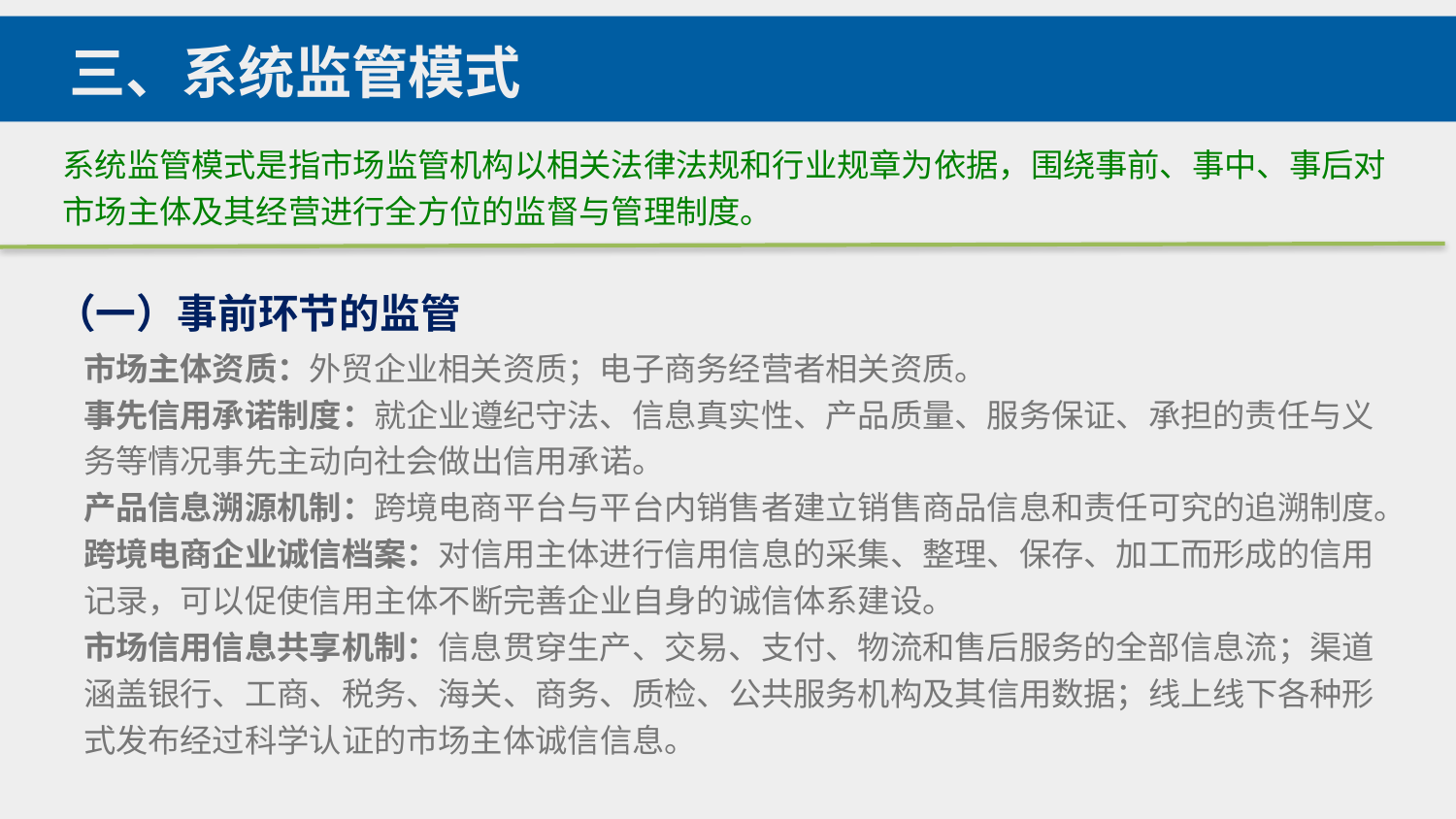

三、系统监管模式
系统监管模式是指市场监管机构以相关法律法规和行业规章为依据，围绕事前、事中、事后对市场主体及其经营进行全方位的监督与管理制度。
（一）事前环节的监管
市场主体资质：外贸企业相关资质；电子商务经营者相关资质。
事先信用承诺制度：就企业遵纪守法、信息真实性、产品质量、服务保证、承担的责任与义
务等情况事先主动向社会做出信用承诺。
产品信息溯源机制：跨境电商平台与平台内销售者建立销售商品信息和责任可究的追溯制度。
跨境电商企业诚信档案：对信用主体进行信用信息的采集、整理、保存、加工而形成的信用
记录，可以促使信用主体不断完善企业自身的诚信体系建设。
市场信用信息共享机制：信息贯穿生产、交易、支付、物流和售后服务的全部信息流；渠道
涵盖银行、工商、税务、海关、商务、质检、公共服务机构及其信用数据；线上线下各种形
式发布经过科学认证的市场主体诚信信息。